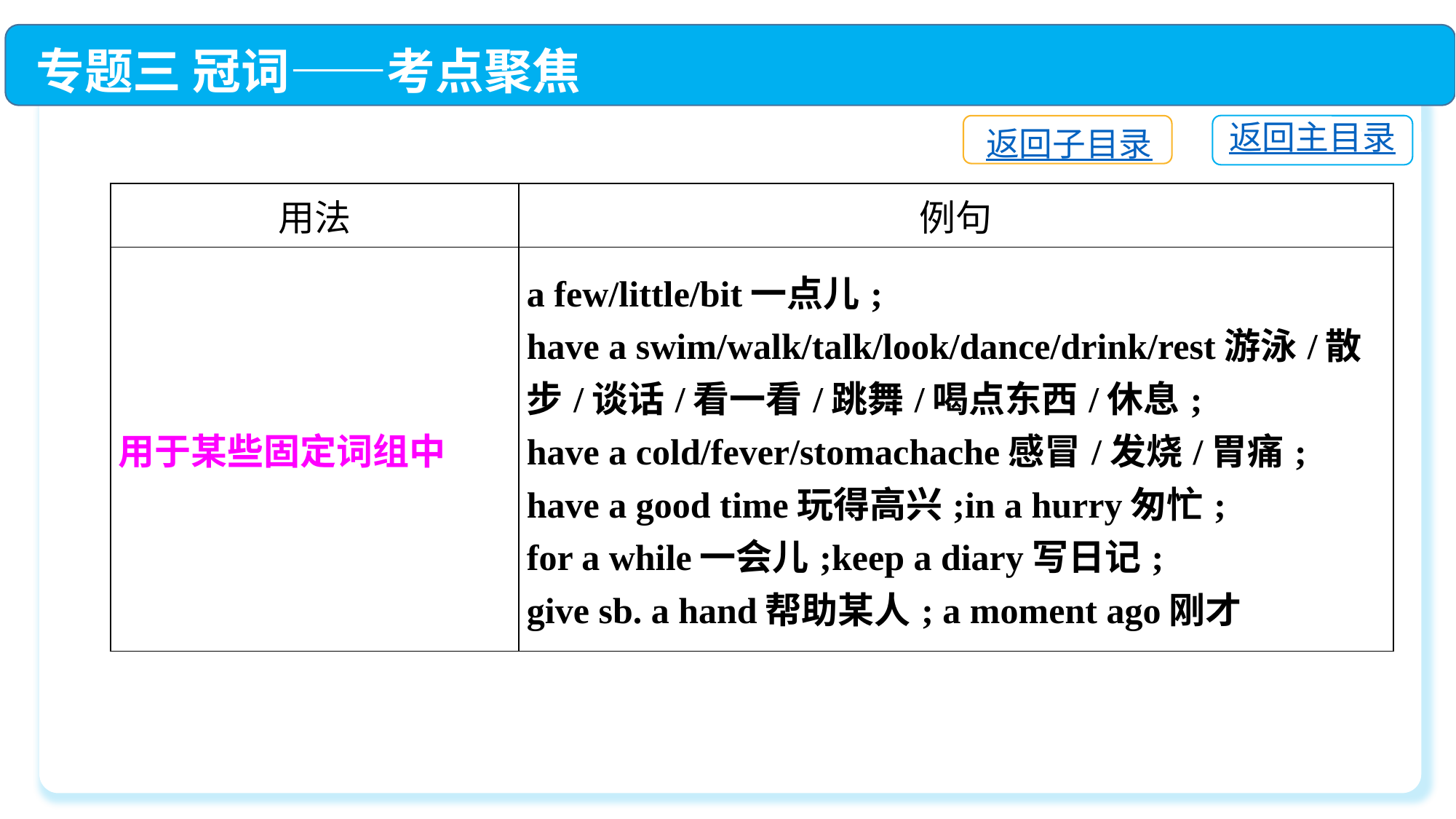

专题三 冠词——考点聚焦

返回主目录

返回子目录
| 用法 | 例句 |
| --- | --- |
| 用于某些固定词组中 | a few/little/bit一点儿; have a swim/walk/talk/look/dance/drink/rest游泳/散步/谈话/看一看/跳舞/喝点东西/休息; have a cold/fever/stomachache感冒/发烧/胃痛; have a good time玩得高兴;in a hurry匆忙; for a while一会儿;keep a diary写日记; give sb. a hand帮助某人; a moment ago刚才 |